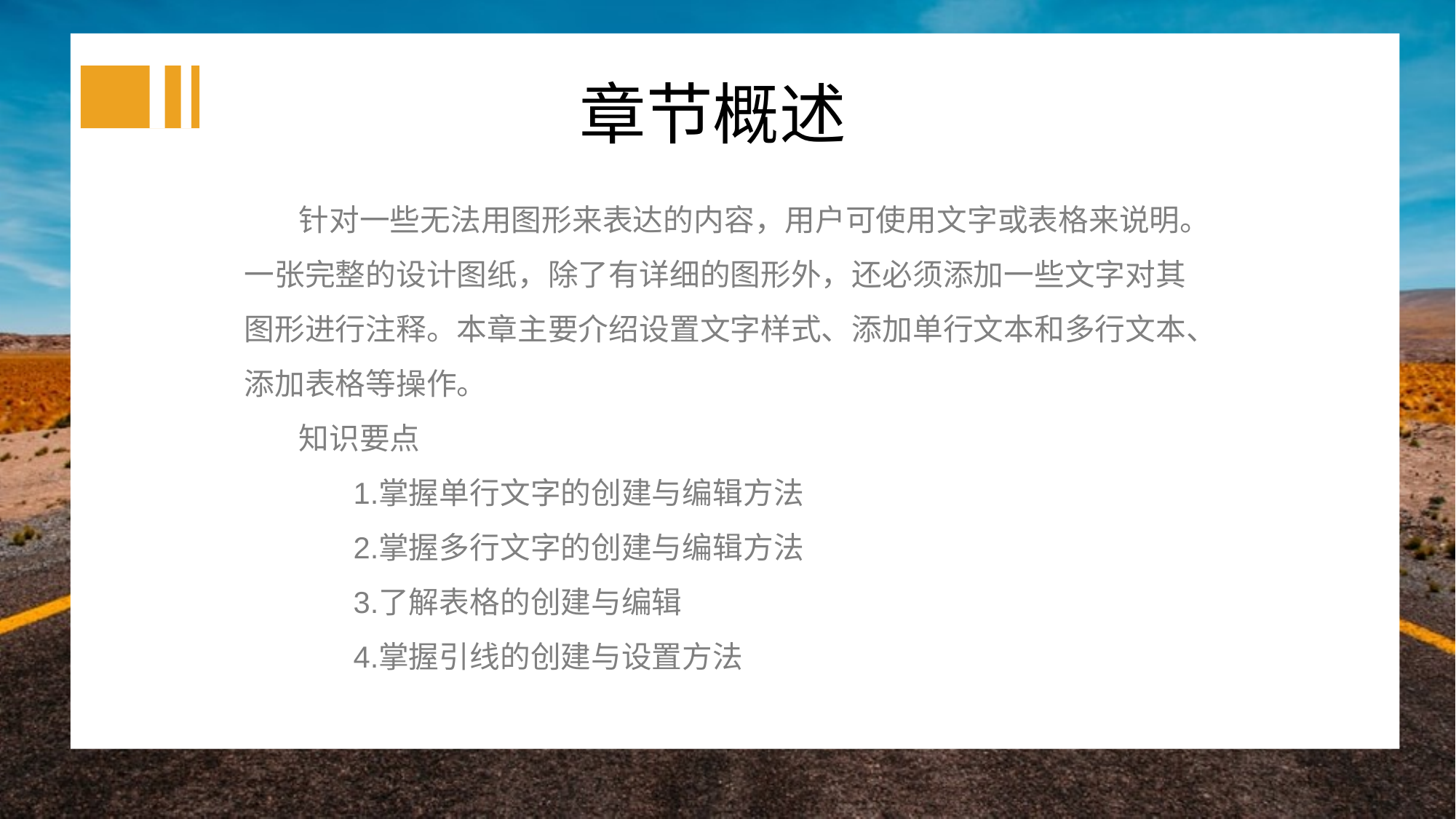

章节概述
针对一些无法用图形来表达的内容，用户可使用文字或表格来说明。一张完整的设计图纸，除了有详细的图形外，还必须添加一些文字对其图形进行注释。本章主要介绍设置文字样式、添加单行文本和多行文本、添加表格等操作。
知识要点
掌握单行文字的创建与编辑方法
掌握多行文字的创建与编辑方法
了解表格的创建与编辑
掌握引线的创建与设置方法